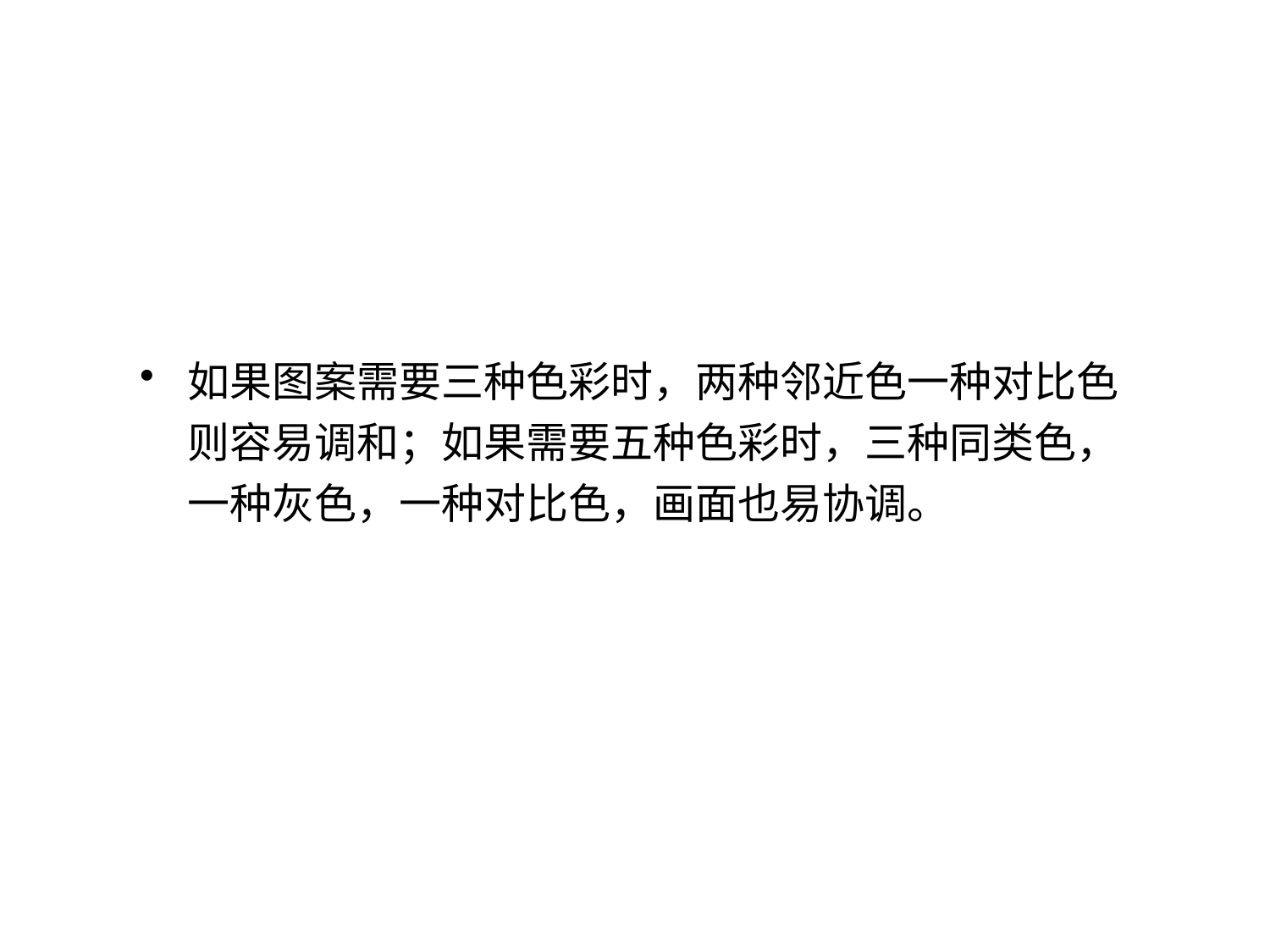

如果图案需要三种色彩时，两种邻近色一种对比色则容易调和；如果需要五种色彩时，三种同类色，一种灰色，一种对比色，画面也易协调。